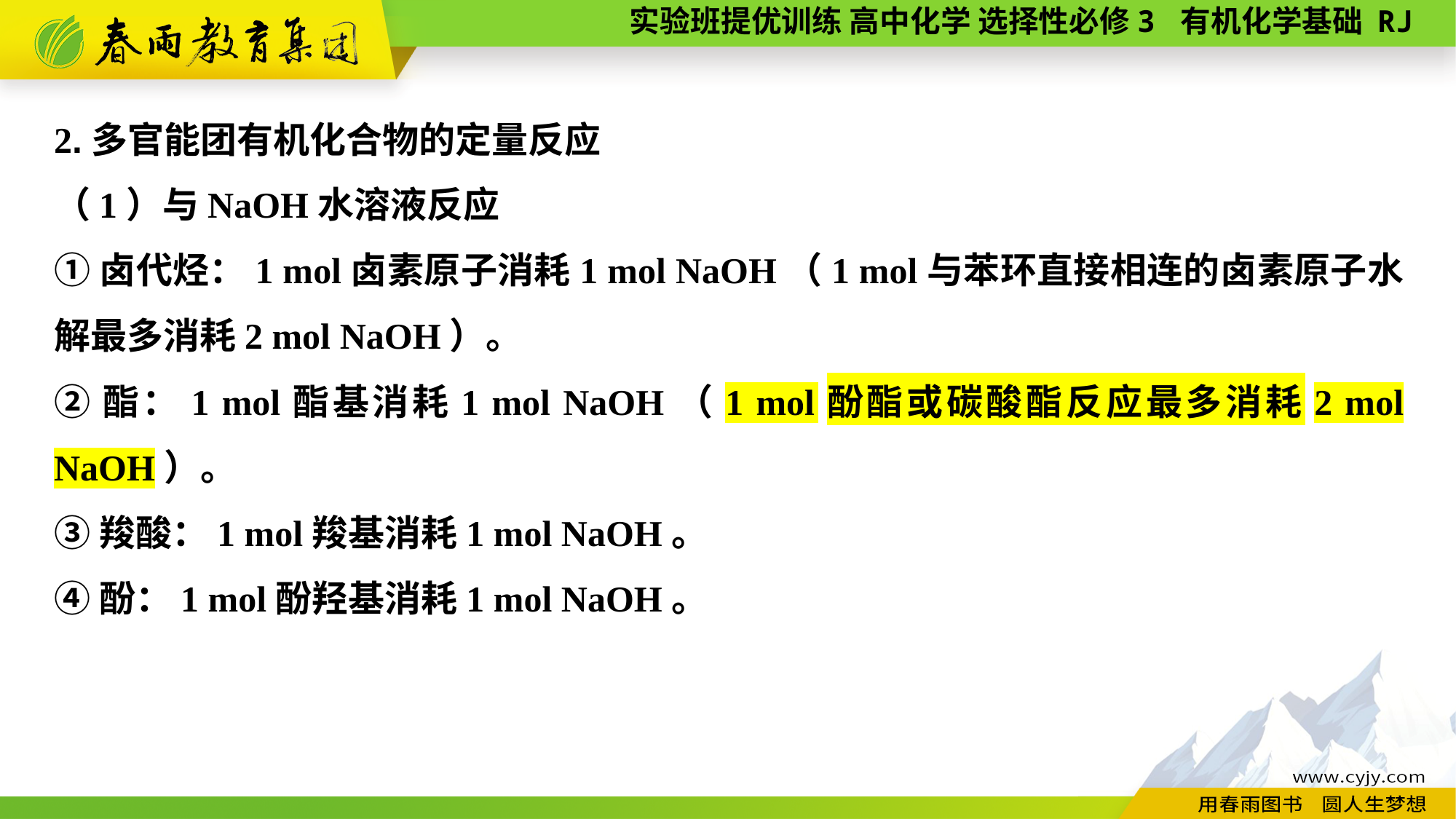

2.多官能团有机化合物的定量反应
（1）与NaOH水溶液反应
①卤代烃：1 mol卤素原子消耗1 mol NaOH（1 mol与苯环直接相连的卤素原子水解最多消耗2 mol NaOH）。
②酯：1 mol酯基消耗1 mol NaOH（1 mol酚酯或碳酸酯反应最多消耗2 mol NaOH）。
③羧酸：1 mol羧基消耗1 mol NaOH。
④酚：1 mol酚羟基消耗1 mol NaOH。